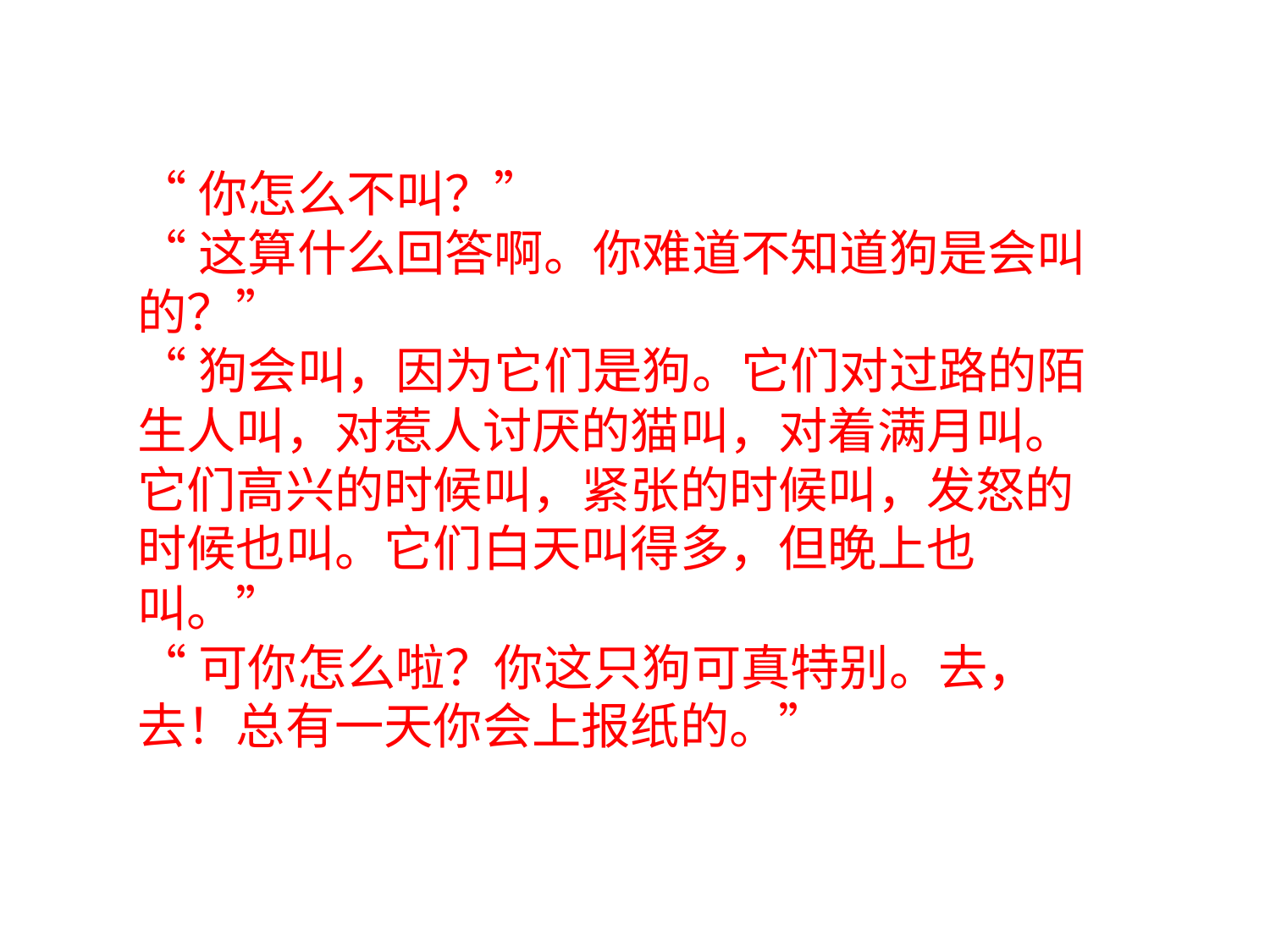

“你怎么不叫？”
“这算什么回答啊。你难道不知道狗是会叫的？”
“狗会叫，因为它们是狗。它们对过路的陌生人叫，对惹人讨厌的猫叫，对着满月叫。它们高兴的时候叫，紧张的时候叫，发怒的时候也叫。它们白天叫得多，但晚上也叫。”
“可你怎么啦？你这只狗可真特别。去，去！总有一天你会上报纸的。”